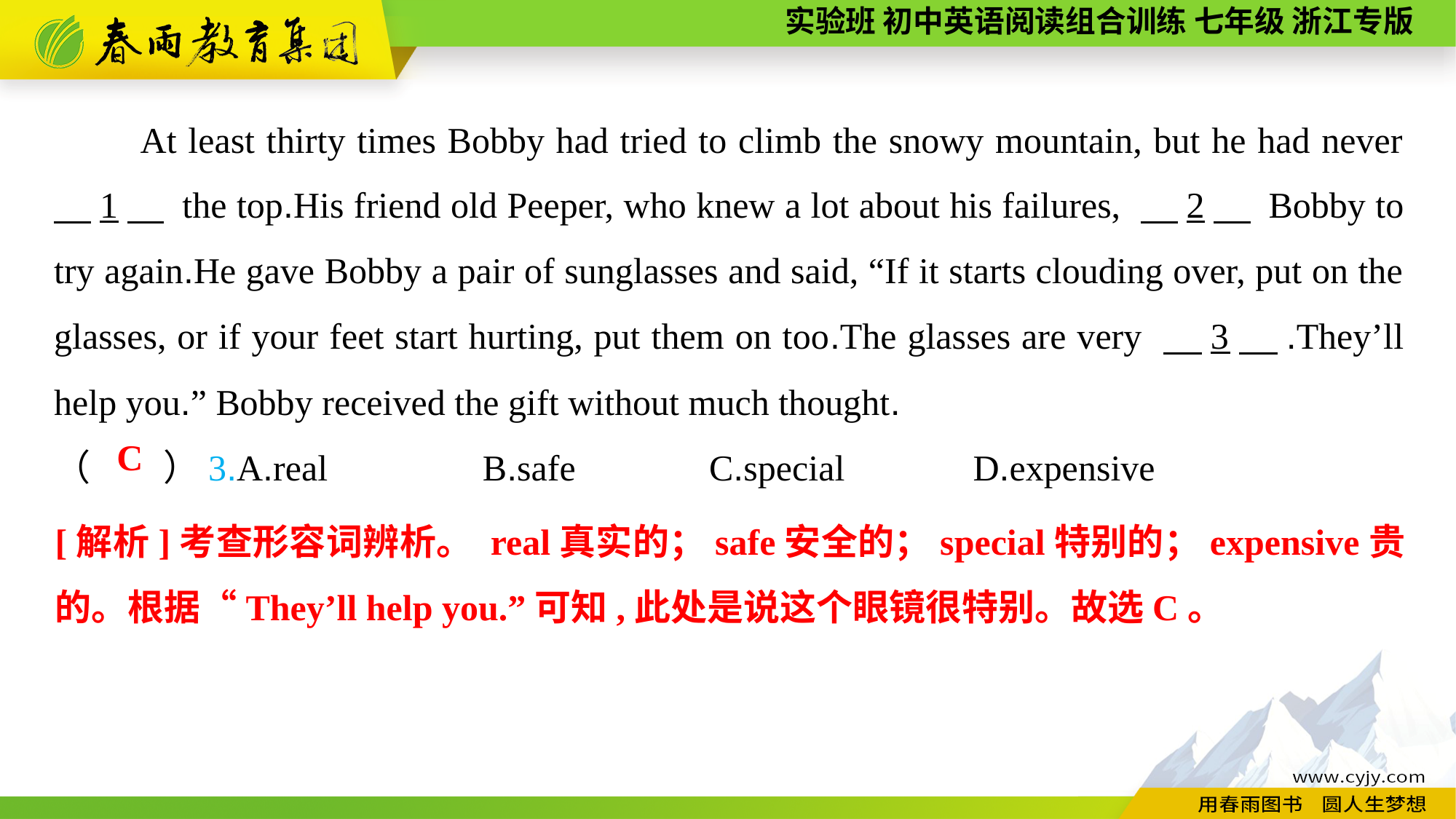

At least thirty times Bobby had tried to climb the snowy mountain, but he had never 　1　 the top.His friend old Peeper, who knew a lot about his failures, 　2　 Bobby to try again.He gave Bobby a pair of sunglasses and said, “If it starts clouding over, put on the glasses, or if your feet start hurting, put them on too.The glasses are very 　3　.They’ll help you.” Bobby received the gift without much thought.
（　　）3.A.real                 B.safe		C.special	     D.expensive
C
[解析]考查形容词辨析。 real真实的；safe安全的；special特别的；expensive贵的。根据“They’ll help you.”可知,此处是说这个眼镜很特别。故选C。